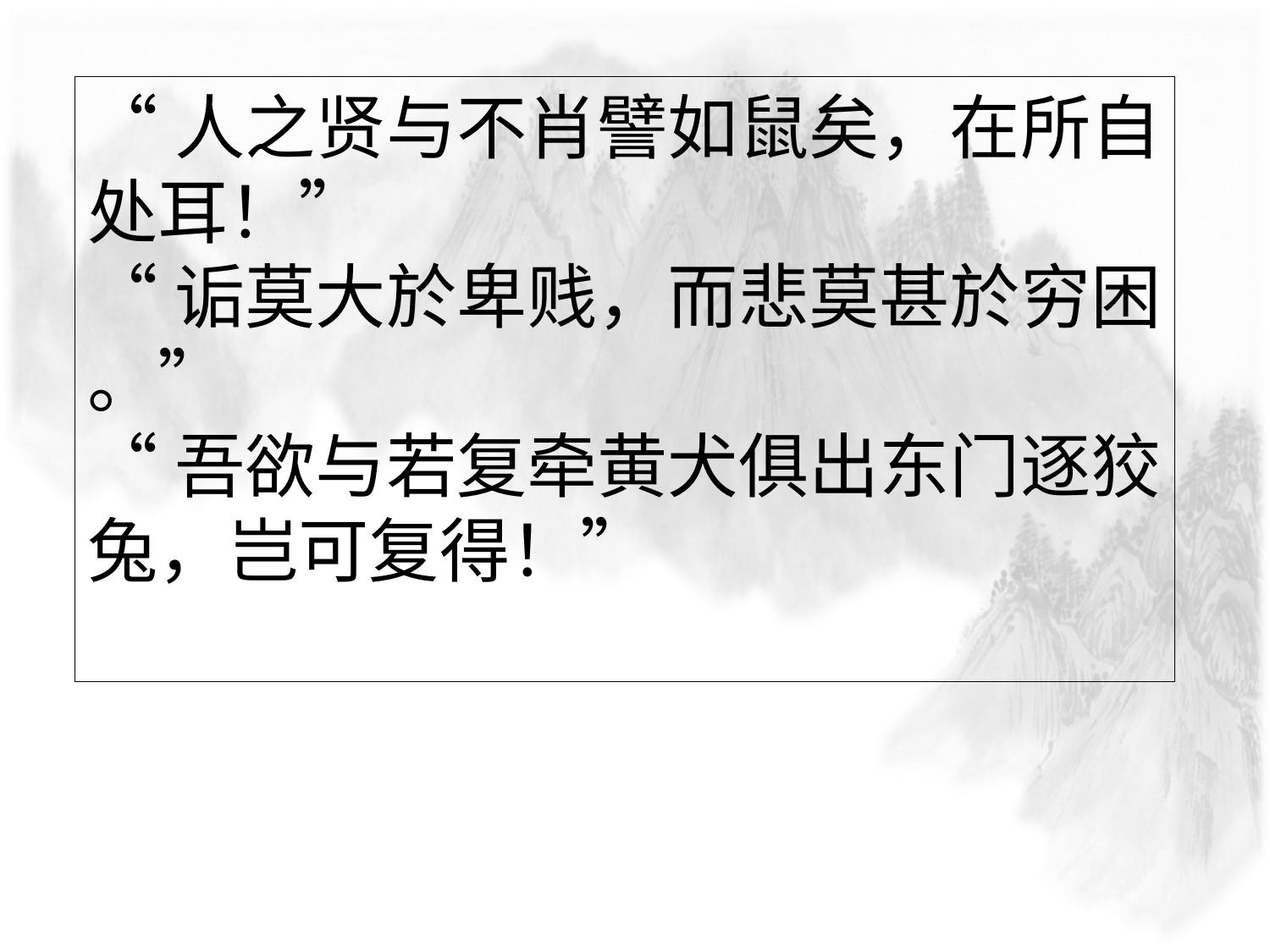

“人之贤与不肖譬如鼠矣，在所自处耳！”
“诟莫大於卑贱，而悲莫甚於穷困 。”
“吾欲与若复牵黄犬俱出东门逐狡兔，岂可复得！”